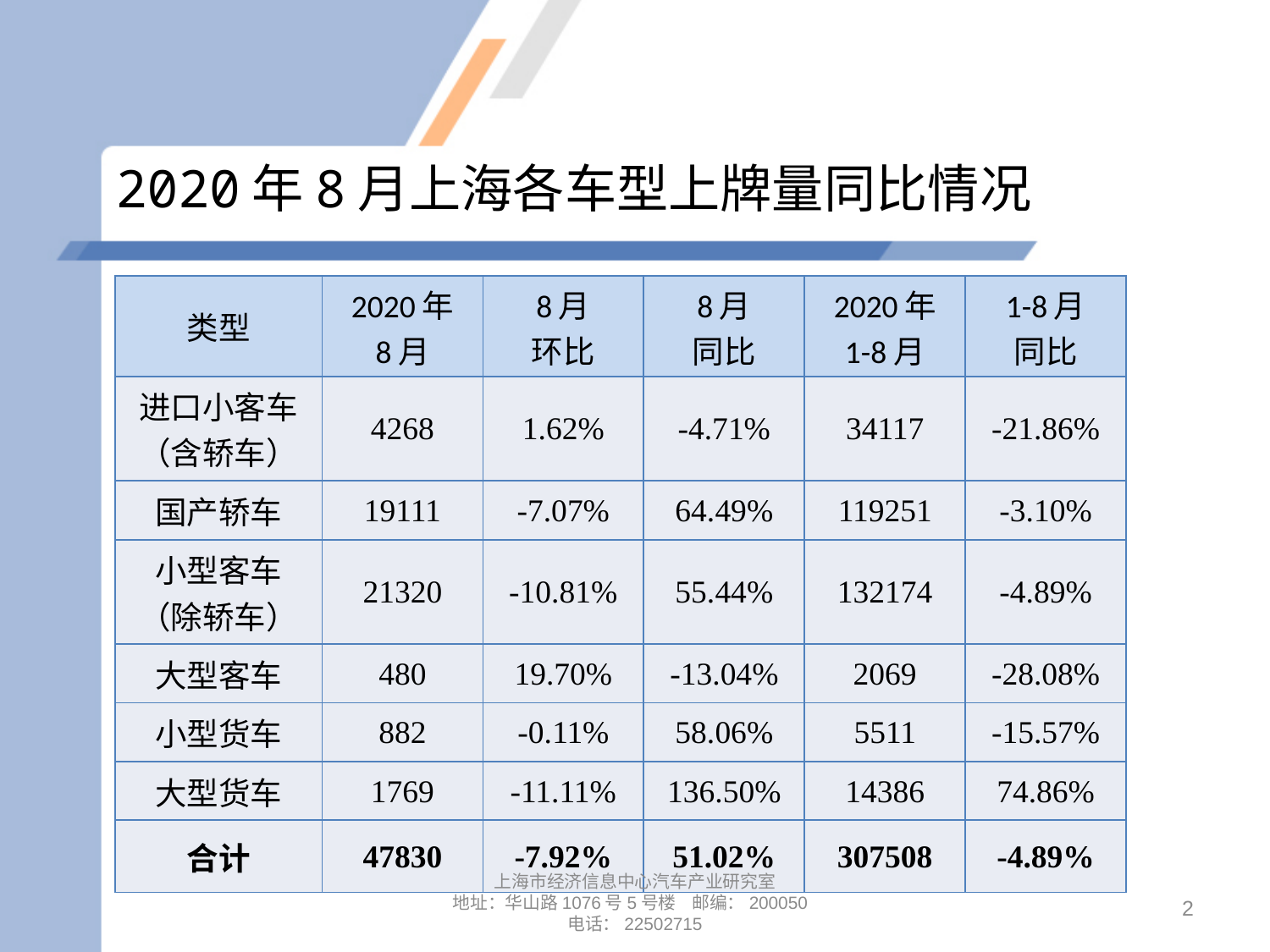

# 2020年8月上海各车型上牌量同比情况

| 类型 | 2020年 8月 | 8月 环比 | 8月 同比 | 2020年 1-8月 | 1-8月 同比 |
| --- | --- | --- | --- | --- | --- |
| 进口小客车 （含轿车） | 4268 | 1.62% | -4.71% | 34117 | -21.86% |
| 国产轿车 | 19111 | -7.07% | 64.49% | 119251 | -3.10% |
| 小型客车 （除轿车） | 21320 | -10.81% | 55.44% | 132174 | -4.89% |
| 大型客车 | 480 | 19.70% | -13.04% | 2069 | -28.08% |
| 小型货车 | 882 | -0.11% | 58.06% | 5511 | -15.57% |
| 大型货车 | 1769 | -11.11% | 136.50% | 14386 | 74.86% |
| 合计 | 47830 | -7.92% | 51.02% | 307508 | -4.89% |
上海市经济信息中心汽车产业研究室
地址：华山路1076号5号楼    邮编：200050
电话：22502715

2